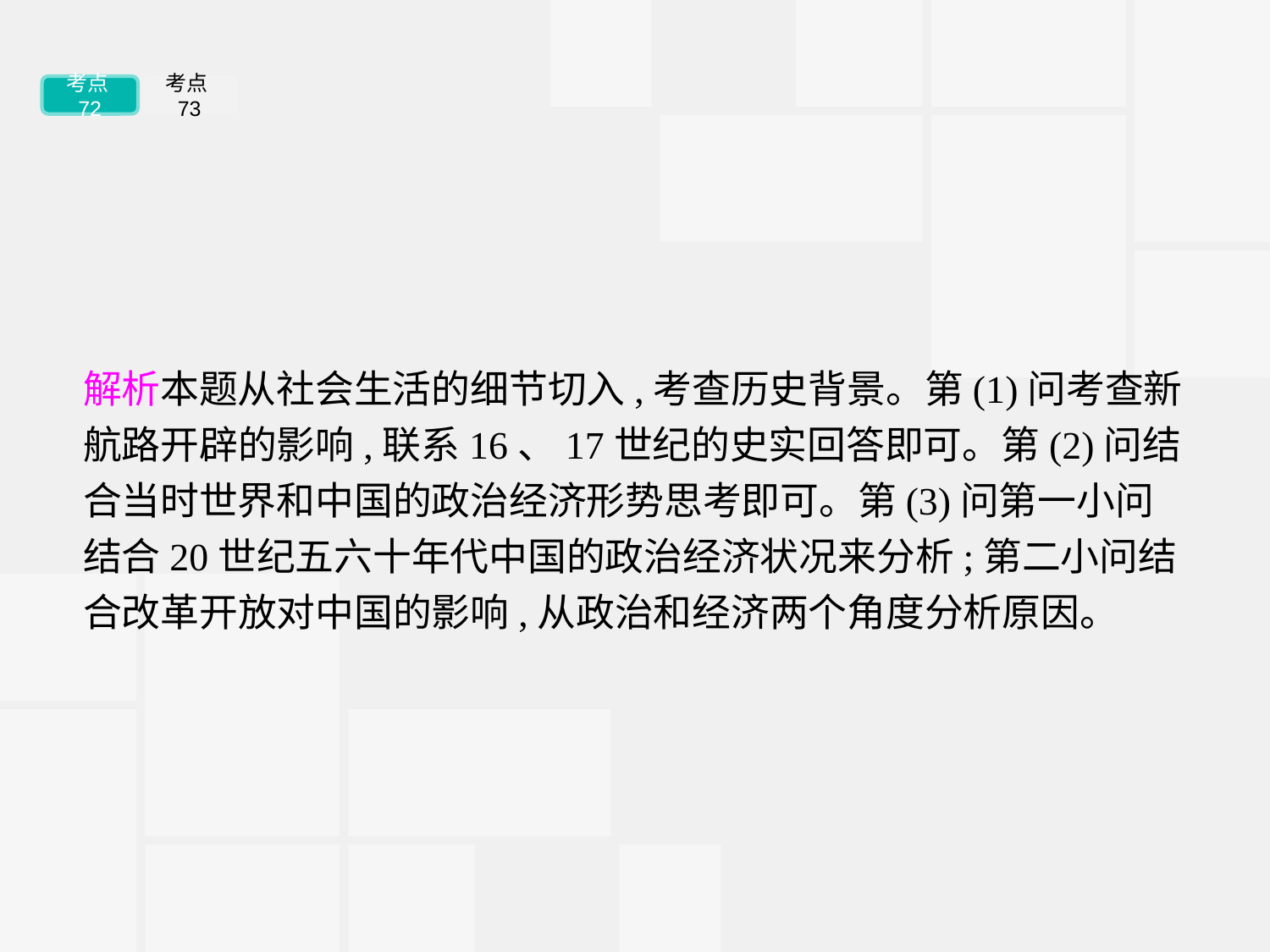

考点72
考点73
解析本题从社会生活的细节切入,考查历史背景。第(1)问考查新航路开辟的影响,联系16、17世纪的史实回答即可。第(2)问结合当时世界和中国的政治经济形势思考即可。第(3)问第一小问结合20世纪五六十年代中国的政治经济状况来分析;第二小问结合改革开放对中国的影响,从政治和经济两个角度分析原因。